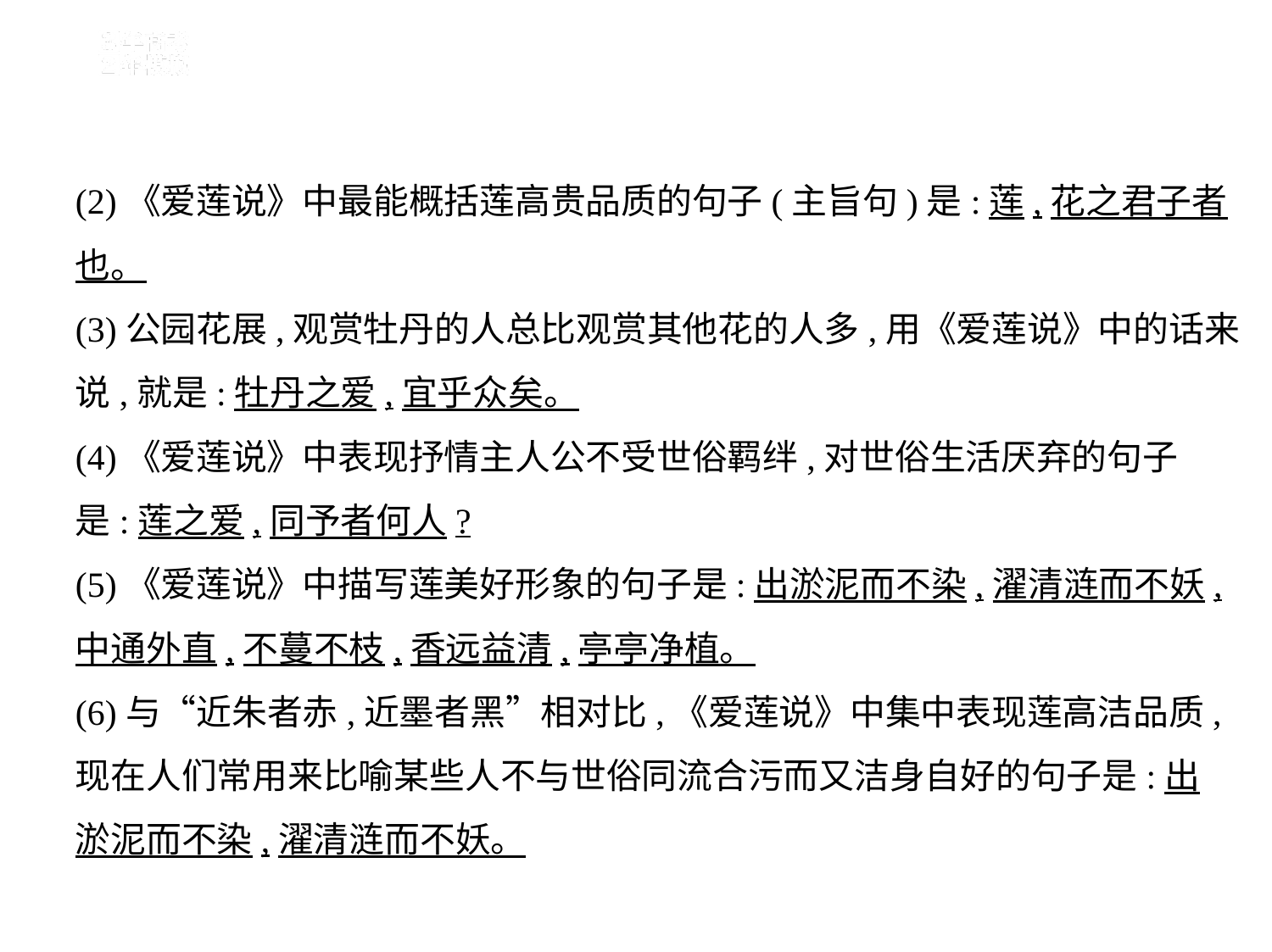

(2)《爱莲说》中最能概括莲高贵品质的句子(主旨句)是:莲,花之君子者
也。
(3)公园花展,观赏牡丹的人总比观赏其他花的人多,用《爱莲说》中的话来
说,就是:牡丹之爱,宜乎众矣。
(4)《爱莲说》中表现抒情主人公不受世俗羁绊,对世俗生活厌弃的句子
是:莲之爱,同予者何人?
(5)《爱莲说》中描写莲美好形象的句子是:出淤泥而不染,濯清涟而不妖,
中通外直,不蔓不枝,香远益清,亭亭净植。
(6)与“近朱者赤,近墨者黑”相对比,《爱莲说》中集中表现莲高洁品质,
现在人们常用来比喻某些人不与世俗同流合污而又洁身自好的句子是:出
淤泥而不染,濯清涟而不妖。